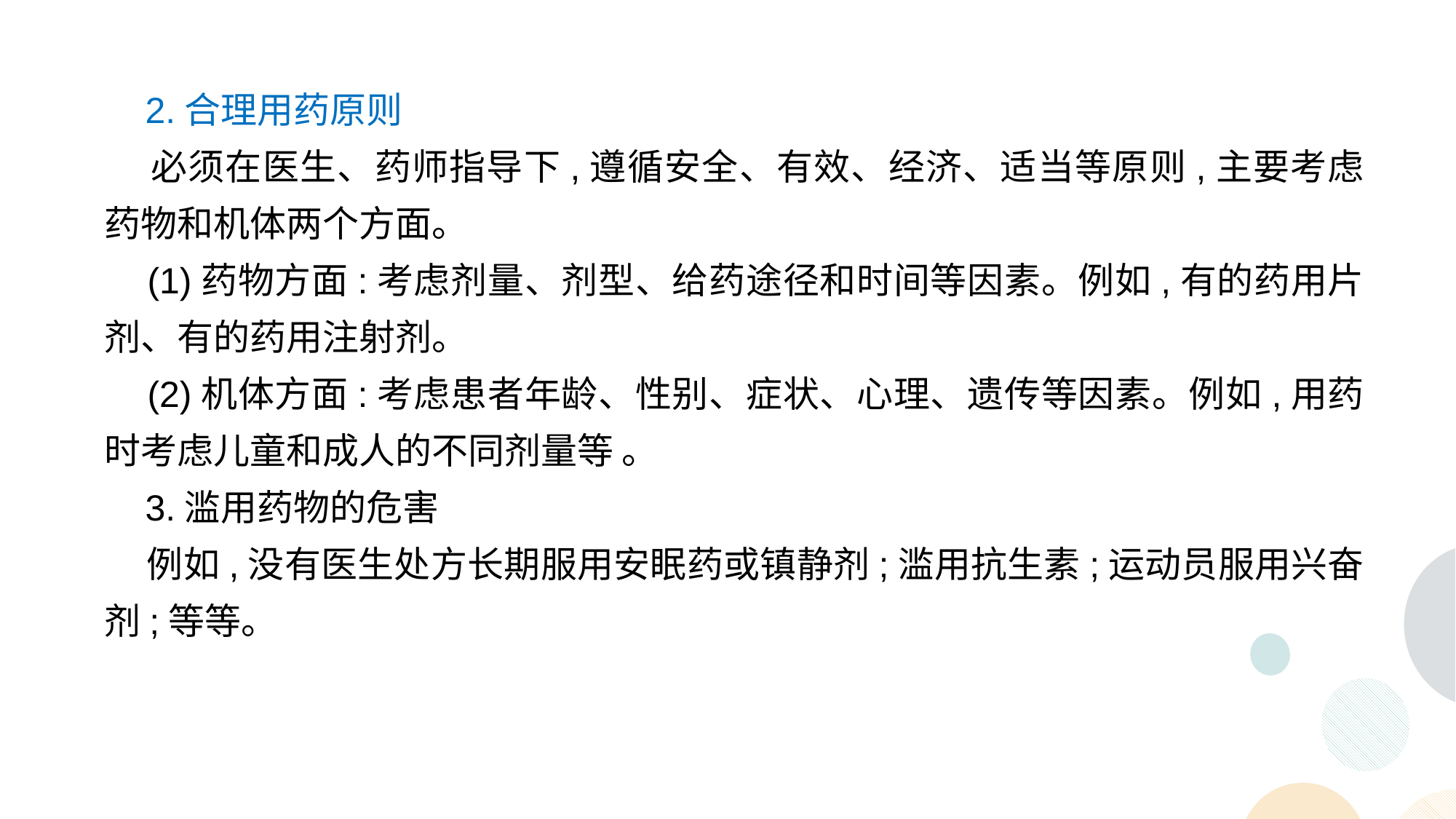

2.合理用药原则
    必须在医生、药师指导下,遵循安全、有效、经济、适当等原则,主要考虑药物和机体两个方面。
    (1)药物方面:考虑剂量、剂型、给药途径和时间等因素。例如,有的药用片剂、有的药用注射剂。
    (2)机体方面:考虑患者年龄、性别、症状、心理、遗传等因素。例如,用药时考虑儿童和成人的不同剂量等 。
    3.滥用药物的危害
    例如,没有医生处方长期服用安眠药或镇静剂;滥用抗生素;运动员服用兴奋剂;等等。